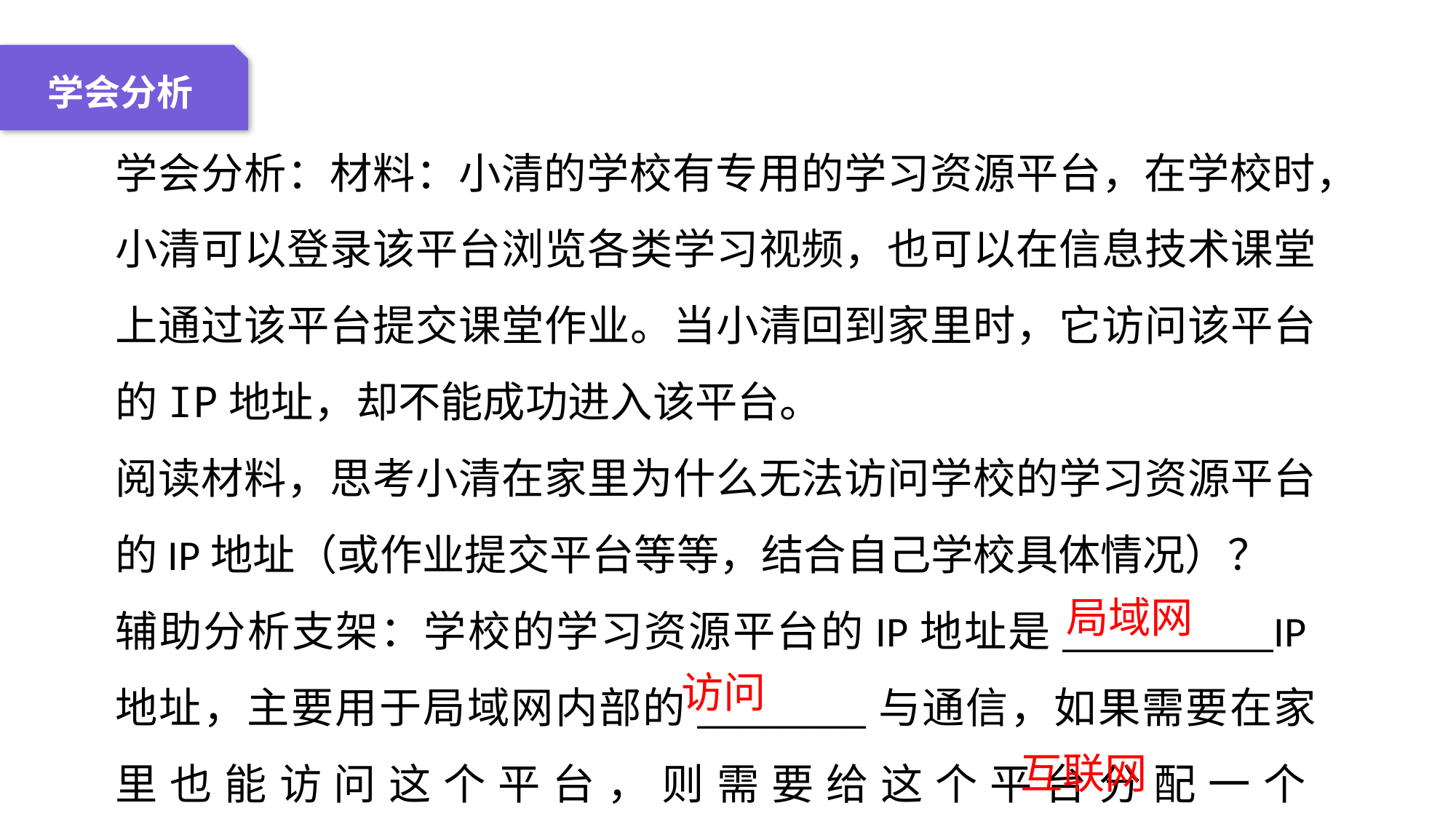

04 名词解释
01 准备过程
02 整体结构
03 重点说明
学会分析
学会分析：材料：小清的学校有专用的学习资源平台，在学校时，小清可以登录该平台浏览各类学习视频，也可以在信息技术课堂上通过该平台提交课堂作业。当小清回到家里时，它访问该平台的IP地址，却不能成功进入该平台。
阅读材料，思考小清在家里为什么无法访问学校的学习资源平台的IP地址（或作业提交平台等等，结合自己学校具体情况）？
辅助分析支架：学校的学习资源平台的IP地址是__________IP地址，主要用于局域网内部的________与通信，如果需要在家里也能访问这个平台，则需要给这个平台分配一个___________IP地址。
局域网
访问
互联网